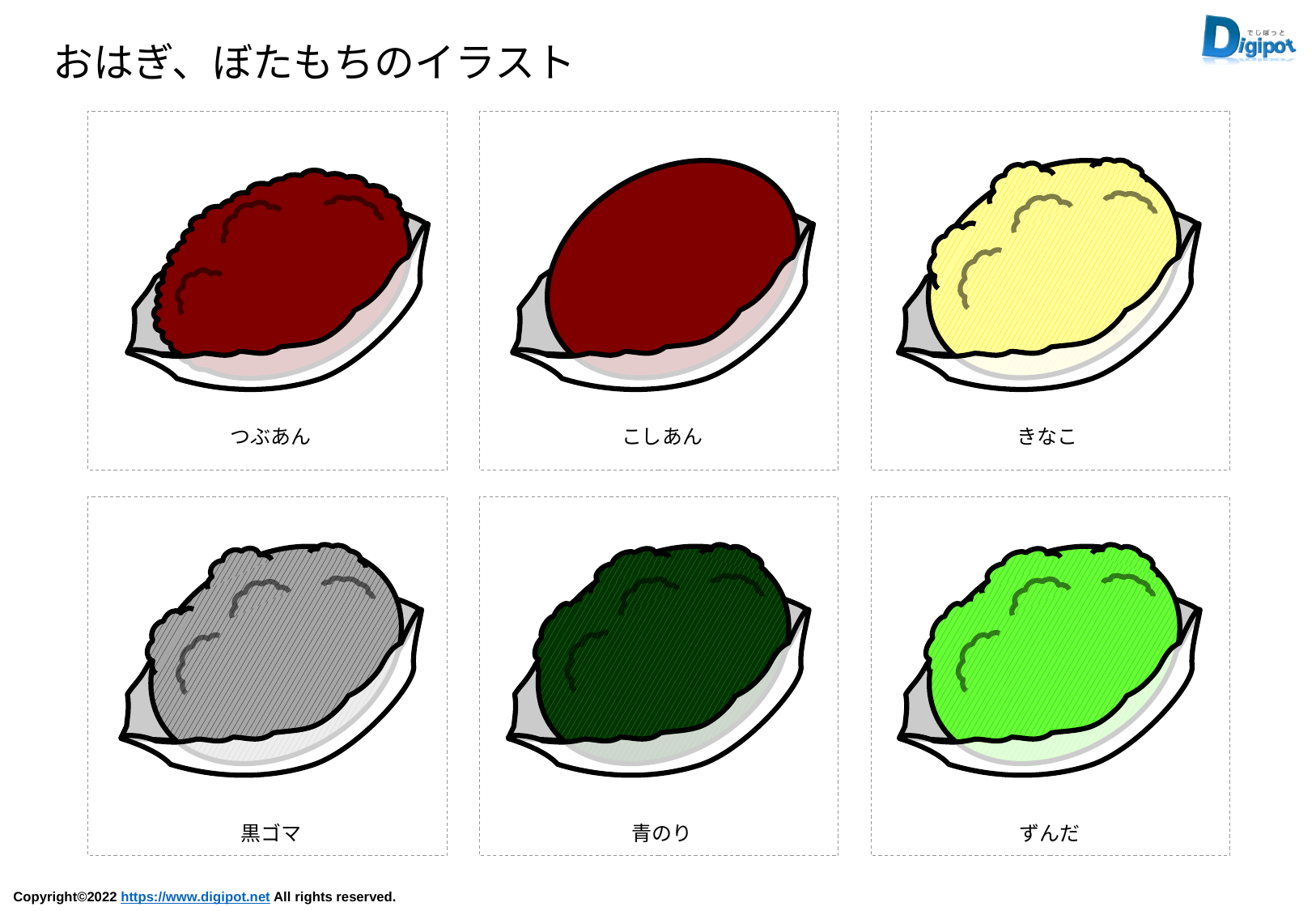

おはぎ、ぼたもちのイラスト

つぶあん
こしあん
きなこ

黒ゴマ
青のり
ずんだ